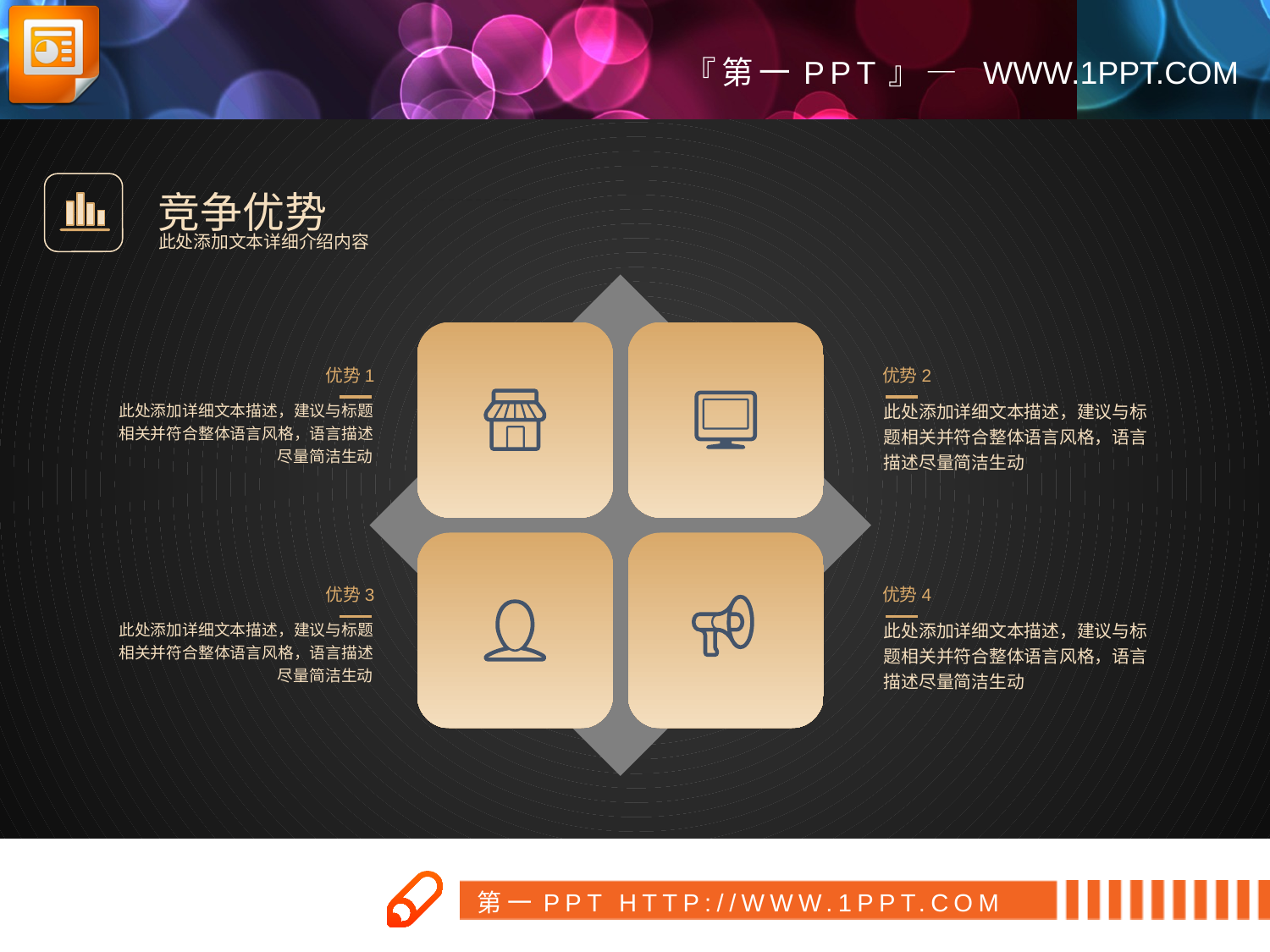

竞争优势

此处添加文本详细介绍内容

优势1
此处添加详细文本描述，建议与标题相关并符合整体语言风格，语言描述尽量简洁生动
优势2
此处添加详细文本描述，建议与标题相关并符合整体语言风格，语言描述尽量简洁生动

优势3
此处添加详细文本描述，建议与标题相关并符合整体语言风格，语言描述尽量简洁生动
优势4
此处添加详细文本描述，建议与标题相关并符合整体语言风格，语言描述尽量简洁生动